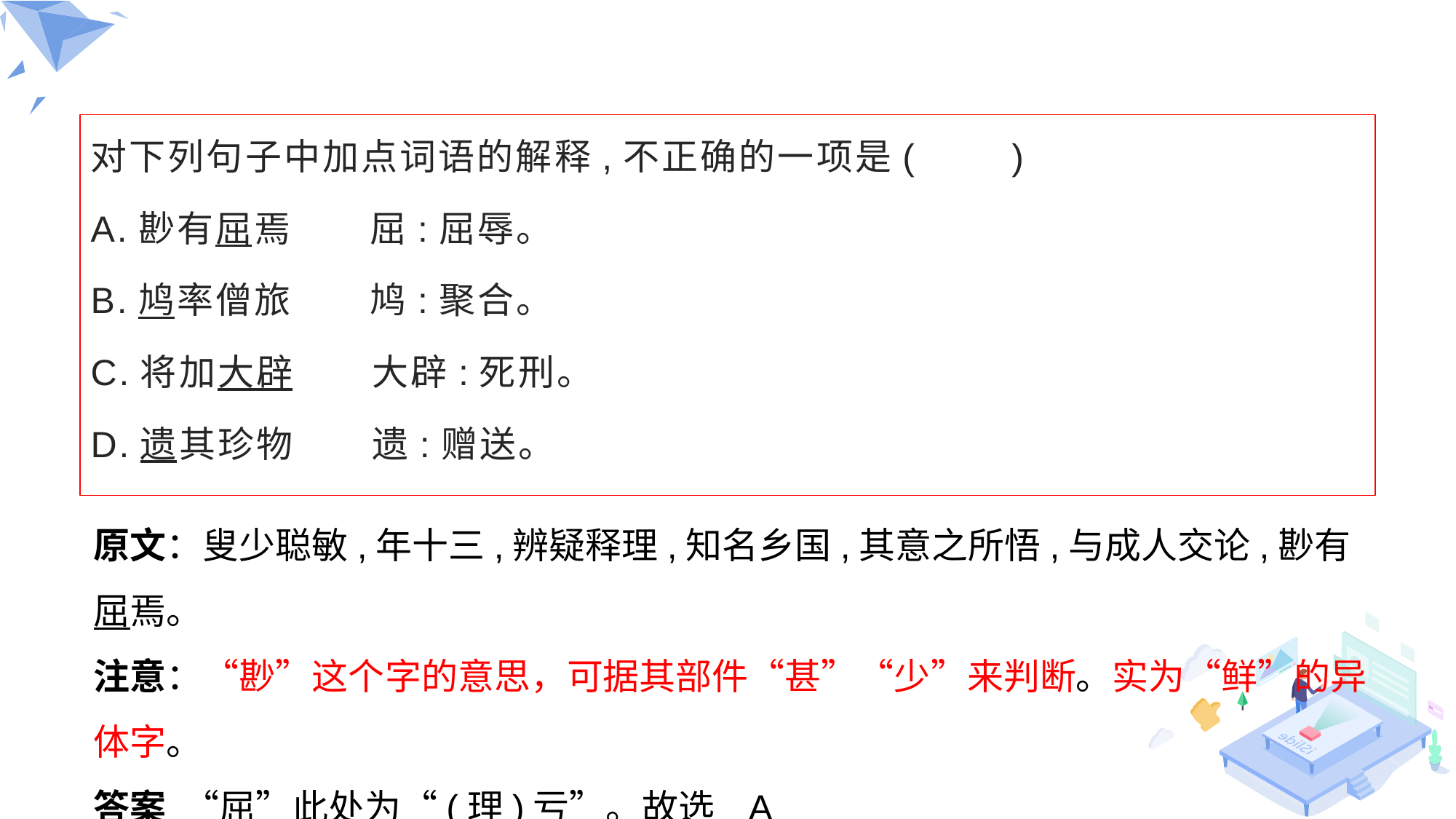

#
对下列句子中加点词语的解释,不正确的一项是(　　)
A.尠有屈焉　　屈:屈辱。
B.鸠率僧旅　　鸠:聚合。
C.将加大辟　　大辟:死刑。
D.遗其珍物　　遗:赠送。

原文：叟少聪敏,年十三,辨疑释理,知名乡国,其意之所悟,与成人交论,尠有屈焉。
注意：“尠”这个字的意思，可据其部件“甚”“少”来判断。实为“鲜”的异体字。
答案  “屈”此处为“(理)亏”。故选   A